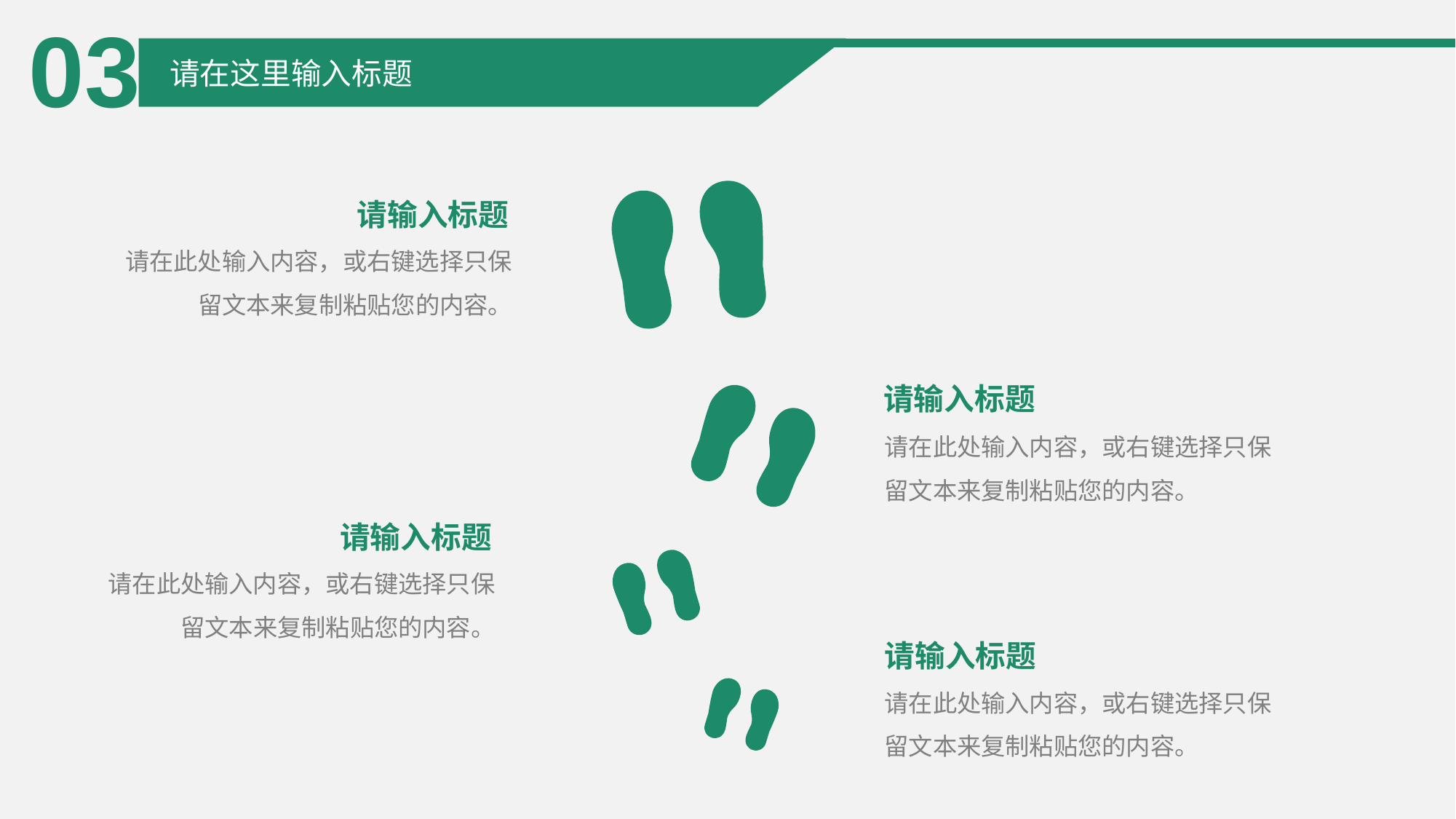

03
请在这里输入标题
请输入标题

请在此处输入内容，或右键选择只保留文本来复制粘贴您的内容。
请输入标题

请在此处输入内容，或右键选择只保留文本来复制粘贴您的内容。
请输入标题

请在此处输入内容，或右键选择只保留文本来复制粘贴您的内容。

请输入标题
请在此处输入内容，或右键选择只保留文本来复制粘贴您的内容。